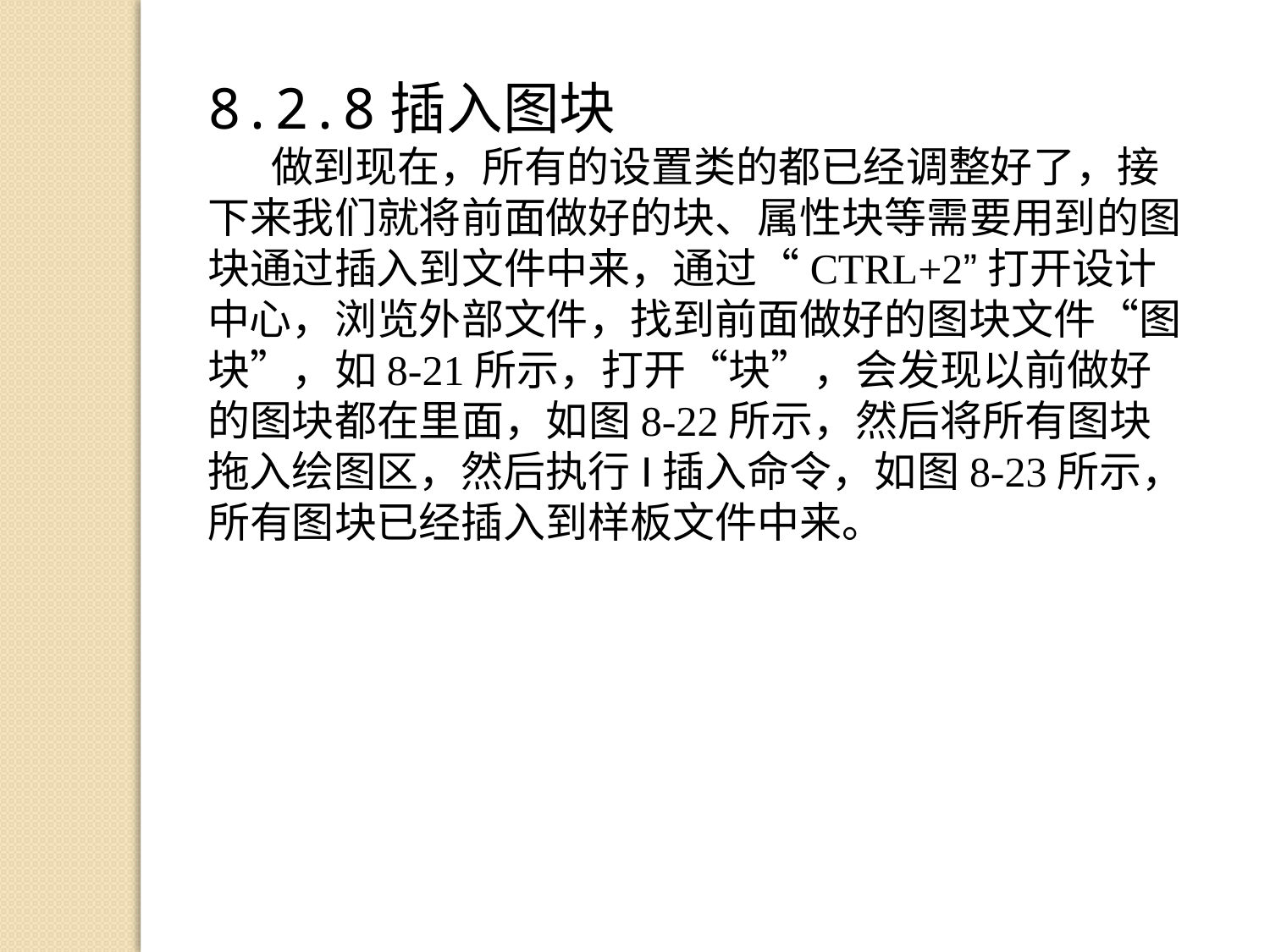

8.2.8插入图块
做到现在，所有的设置类的都已经调整好了，接下来我们就将前面做好的块、属性块等需要用到的图块通过插入到文件中来，通过“CTRL+2”打开设计中心，浏览外部文件，找到前面做好的图块文件“图块”，如8-21所示，打开“块”，会发现以前做好的图块都在里面，如图8-22所示，然后将所有图块拖入绘图区，然后执行I插入命令，如图8-23所示，所有图块已经插入到样板文件中来。